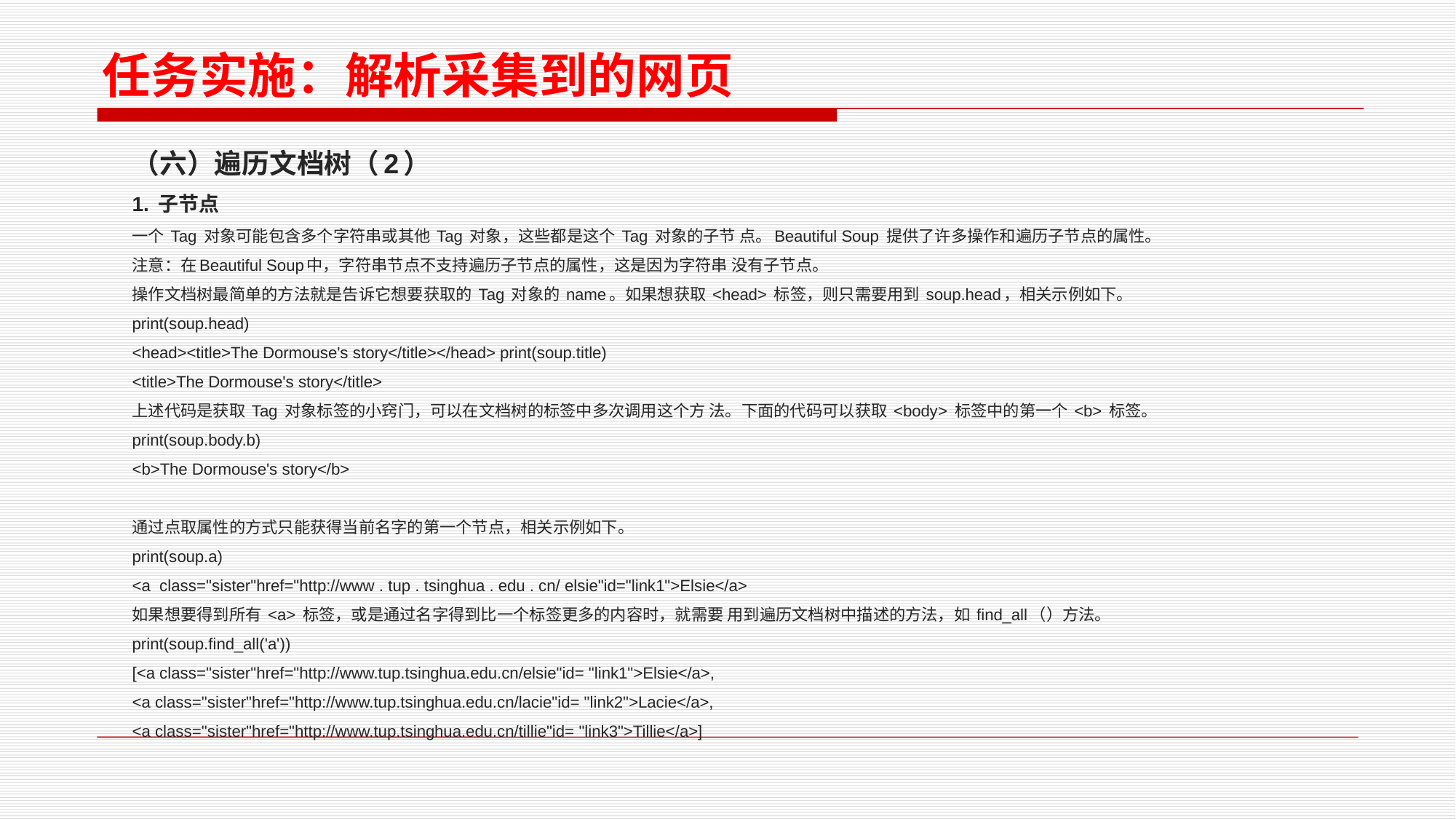

任务实施：解析采集到的网页
（六）遍历文档树（2）
1. 子节点
一个 Tag 对象可能包含多个字符串或其他 Tag 对象，这些都是这个 Tag 对象的子节 点。Beautiful Soup 提供了许多操作和遍历子节点的属性。
注意：在Beautiful Soup中，字符串节点不支持遍历子节点的属性，这是因为字符串 没有子节点。
操作文档树最简单的方法就是告诉它想要获取的 Tag 对象的 name。如果想获取 <head> 标签，则只需要用到 soup.head，相关示例如下。
print(soup.head)
<head><title>The Dormouse's story</title></head> print(soup.title)
<title>The Dormouse's story</title>
上述代码是获取 Tag 对象标签的小窍门，可以在文档树的标签中多次调用这个方 法。下面的代码可以获取 <body> 标签中的第一个 <b> 标签。
print(soup.body.b)
<b>The Dormouse's story</b>

通过点取属性的方式只能获得当前名字的第一个节点，相关示例如下。
print(soup.a)
<a  class="sister"href="http://www . tup . tsinghua . edu . cn/ elsie"id="link1">Elsie</a>
如果想要得到所有 <a> 标签，或是通过名字得到比一个标签更多的内容时，就需要 用到遍历文档树中描述的方法，如 find_all（）方法。
print(soup.ﬁnd_all('a'))
[<a class="sister"href="http://www.tup.tsinghua.edu.cn/elsie"id= "link1">Elsie</a>,
<a class="sister"href="http://www.tup.tsinghua.edu.cn/lacie"id= "link2">Lacie</a>,
<a class="sister"href="http://www.tup.tsinghua.edu.cn/tillie"id= "link3">Tillie</a>]

81
81